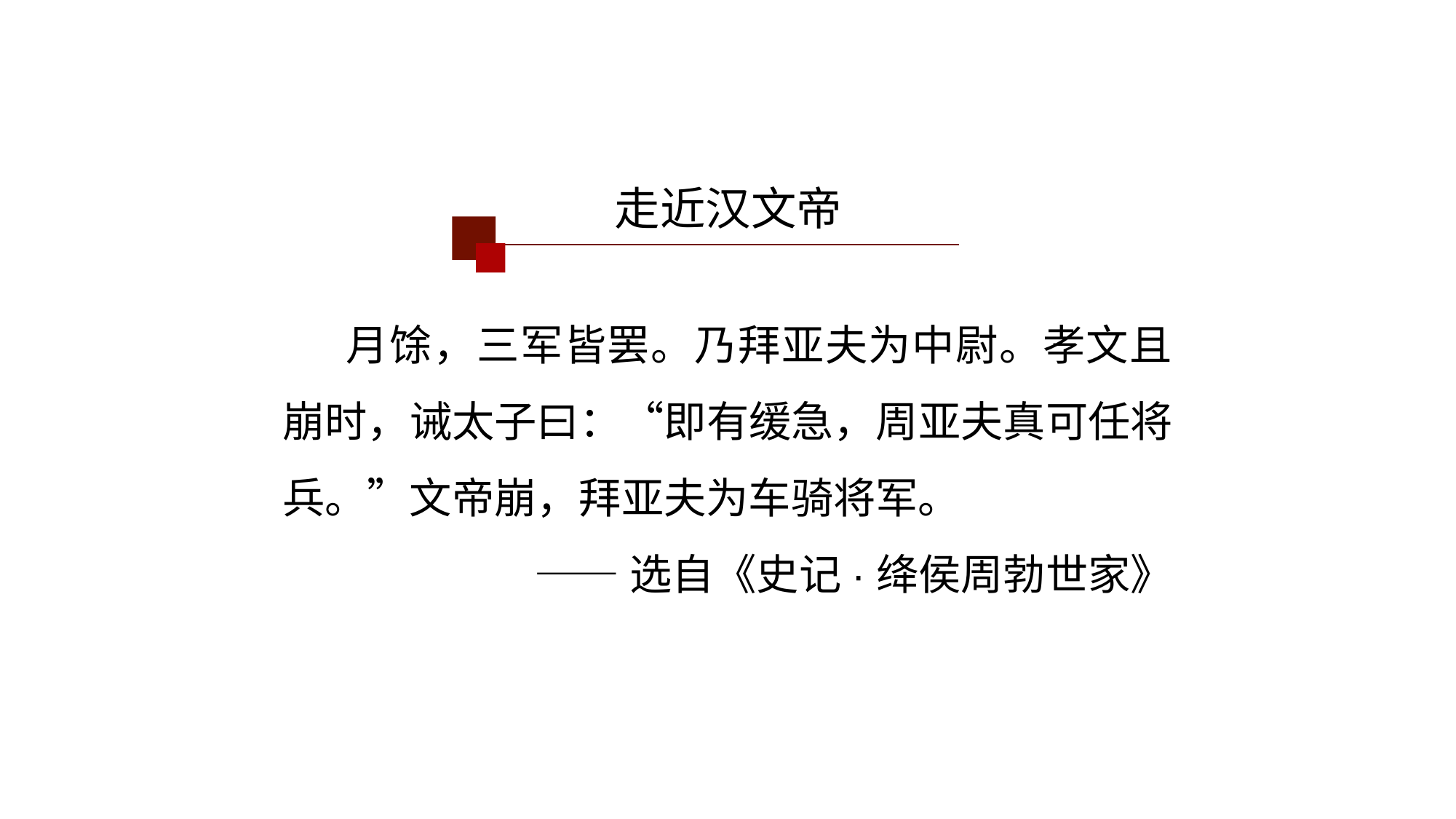

走近汉文帝

  月馀，三军皆罢。乃拜亚夫为中尉。孝文且崩时，诫太子曰：“即有缓急，周亚夫真可任将兵。”文帝崩，拜亚夫为车骑将军。
——选自《史记·绛侯周勃世家》